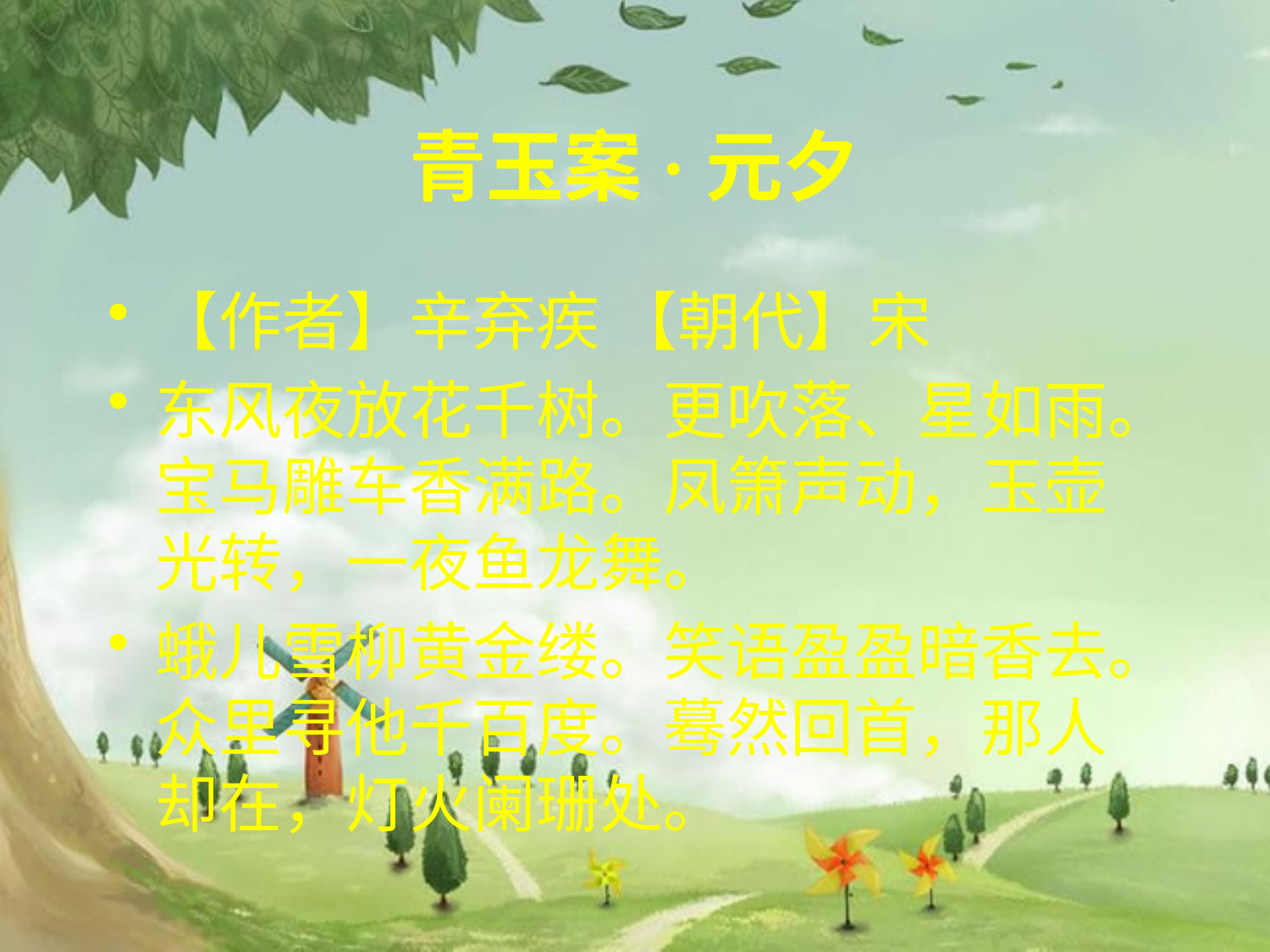

# 青玉案·元夕
【作者】辛弃疾 【朝代】宋
东风夜放花千树。更吹落、星如雨。宝马雕车香满路。凤箫声动，玉壶光转，一夜鱼龙舞。
蛾儿雪柳黄金缕。笑语盈盈暗香去。众里寻他千百度。蓦然回首，那人却在，灯火阑珊处。